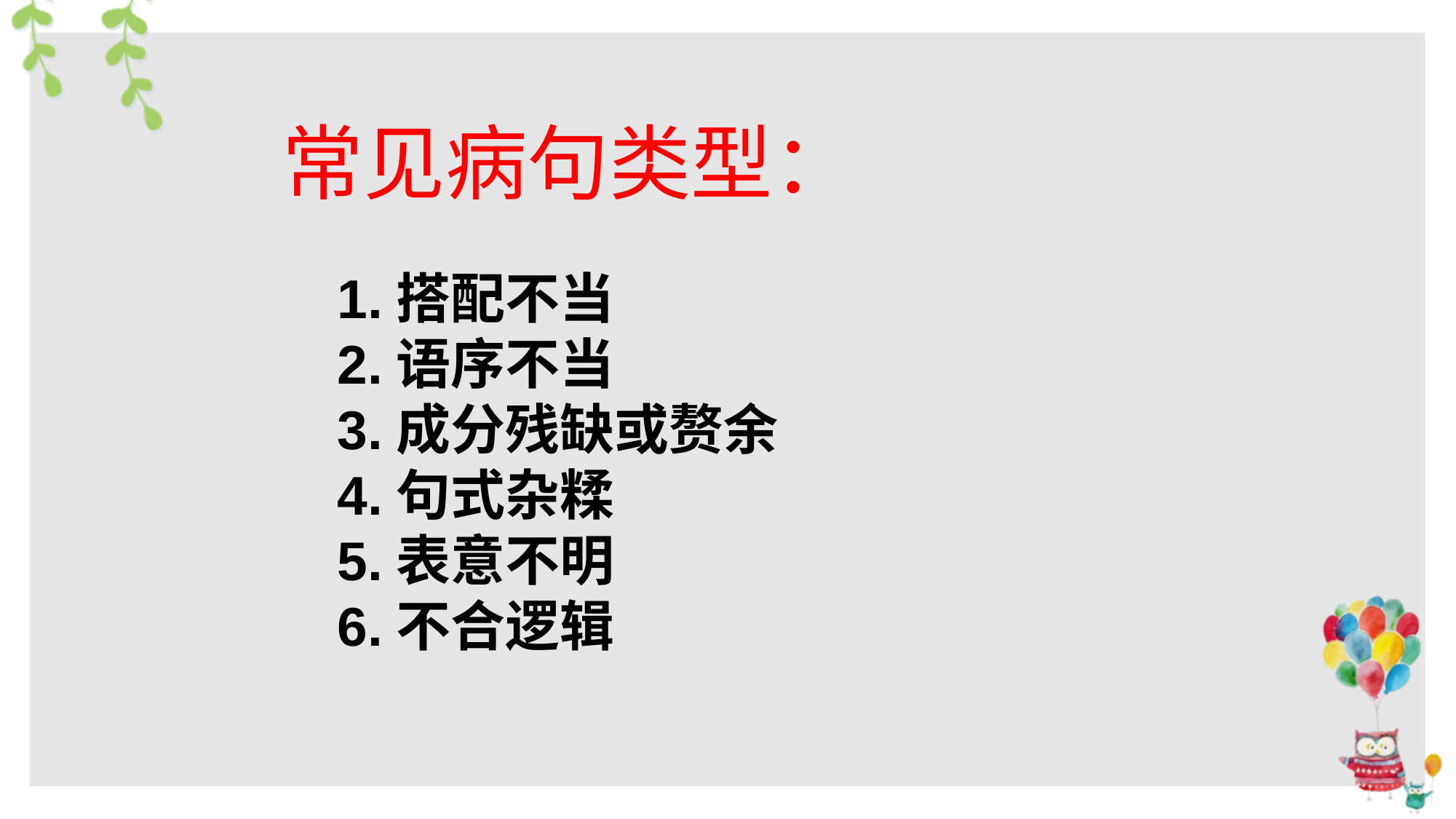

#
常见病句类型：
1.搭配不当
2.语序不当
3.成分残缺或赘余
4.句式杂糅
5.表意不明
6.不合逻辑